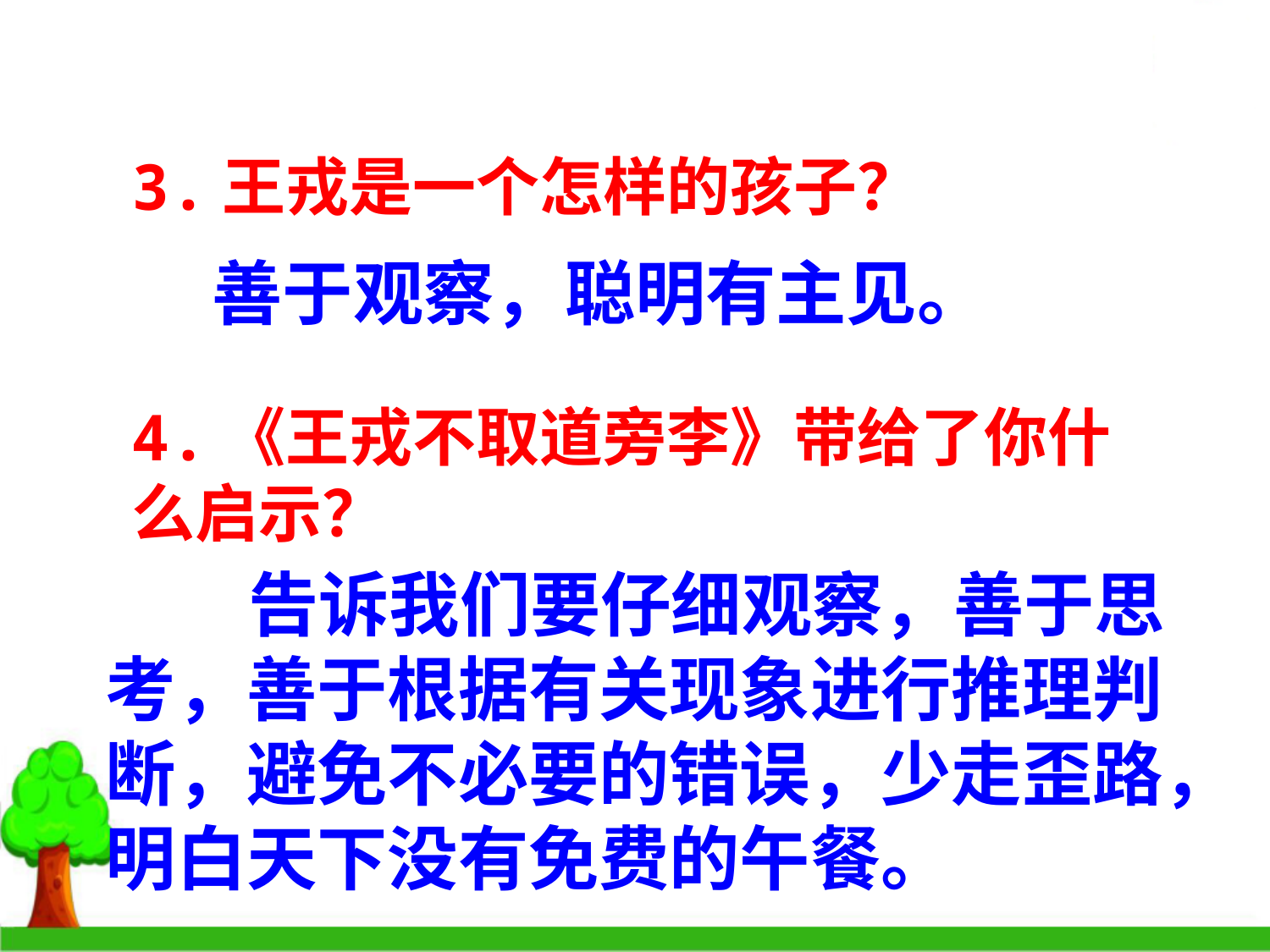

3.王戎是一个怎样的孩子？
    善于观察，聪明有主见。
4.《王戎不取道旁李》带给了你什么启示？
         告诉我们要仔细观察，善于思考，善于根据有关现象进行推理判断，避免不必要的错误，少走歪路，明白天下没有免费的午餐。